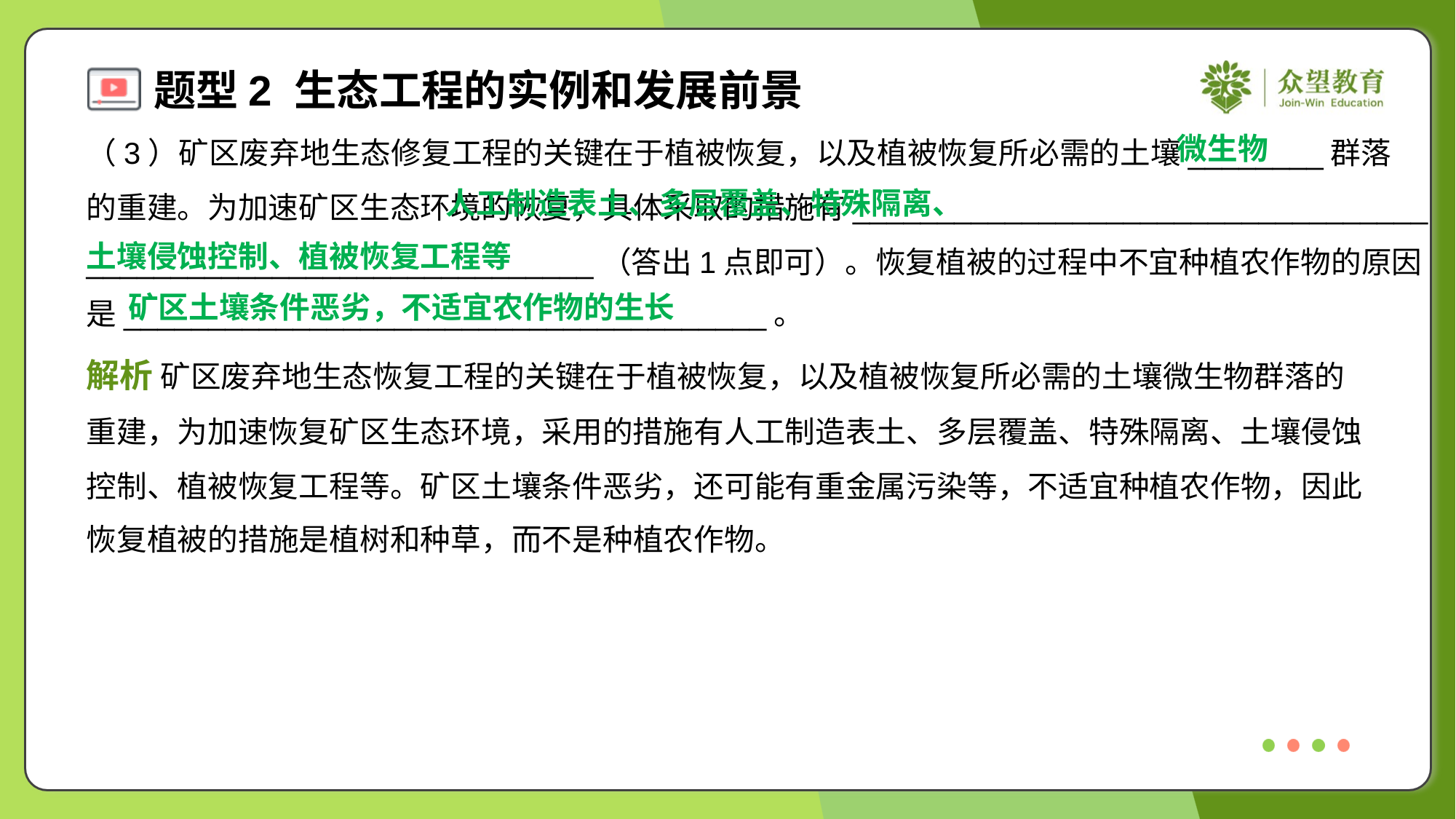

微生物
（3）矿区废弃地生态修复工程的关键在于植被恢复，以及植被恢复所必需的土壤________群落
的重建。为加速矿区生态环境的恢复，具体采取的措施有__________________________________
______________________________（答出1点即可）。恢复植被的过程中不宜种植农作物的原因
是______________________________________。
                                                   人工制造表土、多层覆盖、特殊隔离、
土壤侵蚀控制、植被恢复工程等
矿区土壤条件恶劣，不适宜农作物的生长
解析 矿区废弃地生态恢复工程的关键在于植被恢复，以及植被恢复所必需的土壤微生物群落的
重建，为加速恢复矿区生态环境，采用的措施有人工制造表土、多层覆盖、特殊隔离、土壤侵蚀
控制、植被恢复工程等。矿区土壤条件恶劣，还可能有重金属污染等，不适宜种植农作物，因此
恢复植被的措施是植树和种草，而不是种植农作物。